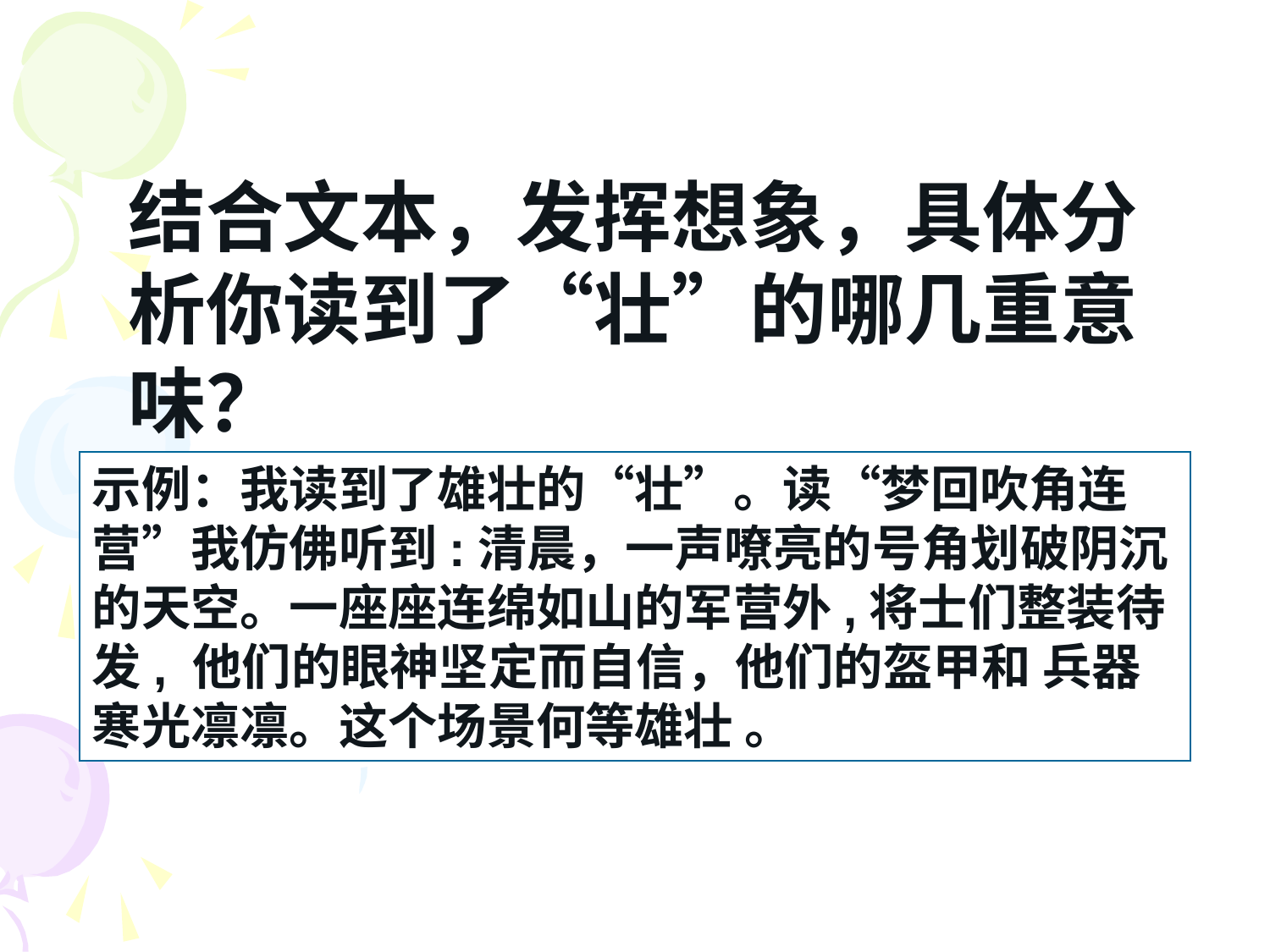

结合文本，发挥想象，具体分析你读到了“壮”的哪几重意味？
示例：我读到了雄壮的“壮”。读“梦回吹角连营”我仿佛听到:清晨，一声嘹亮的号角划破阴沉的天空。一座座连绵如山的军营外,将士们整装待发, 他们的眼神坚定而自信，他们的盔甲和 兵器寒光凛凛。这个场景何等雄壮 。